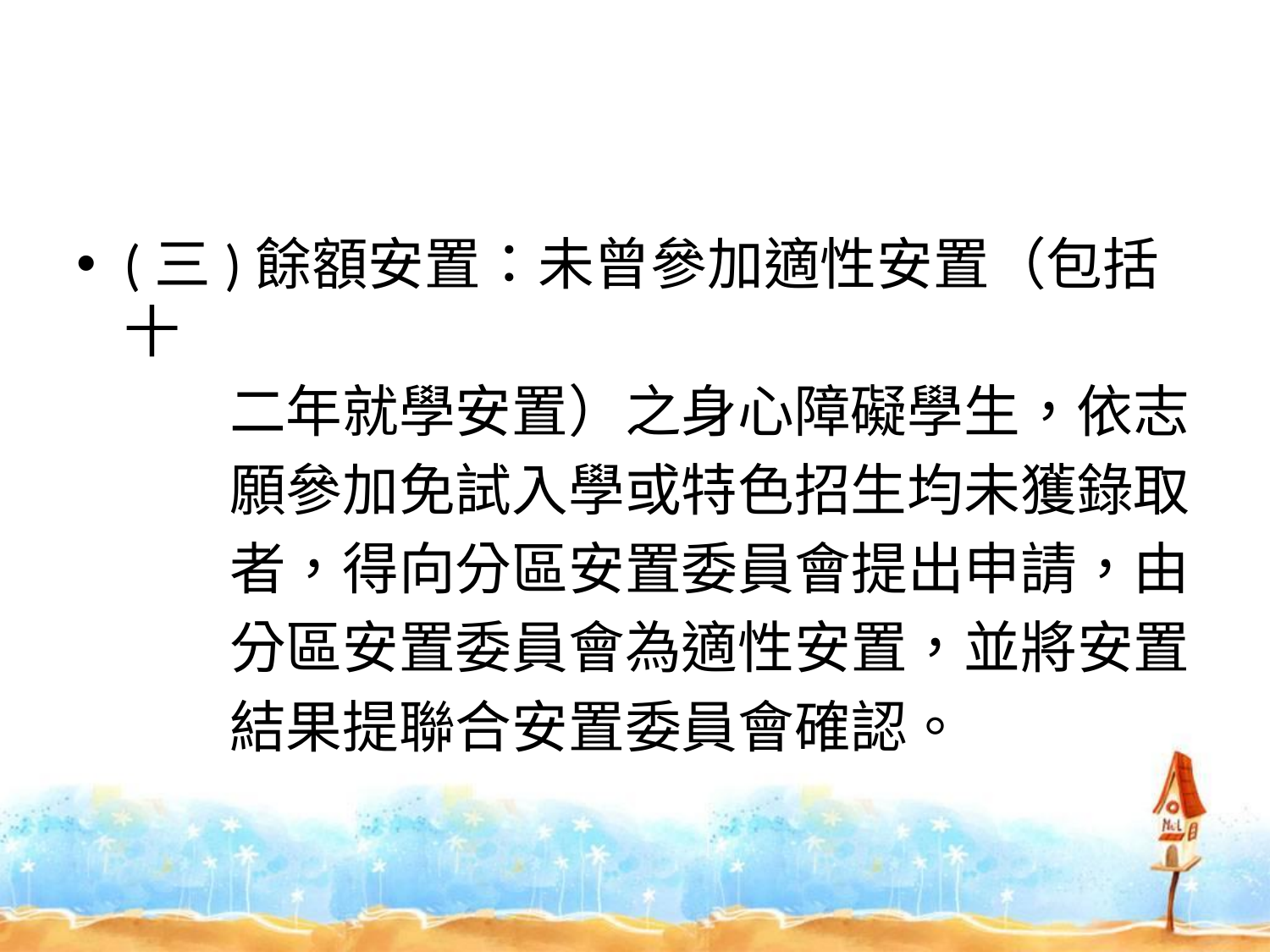

#
(三)餘額安置：未曾參加適性安置（包括十
           二年就學安置）之身心障礙學生，依志
           願參加免試入學或特色招生均未獲錄取
           者，得向分區安置委員會提出申請，由
           分區安置委員會為適性安置，並將安置
           結果提聯合安置委員會確認。